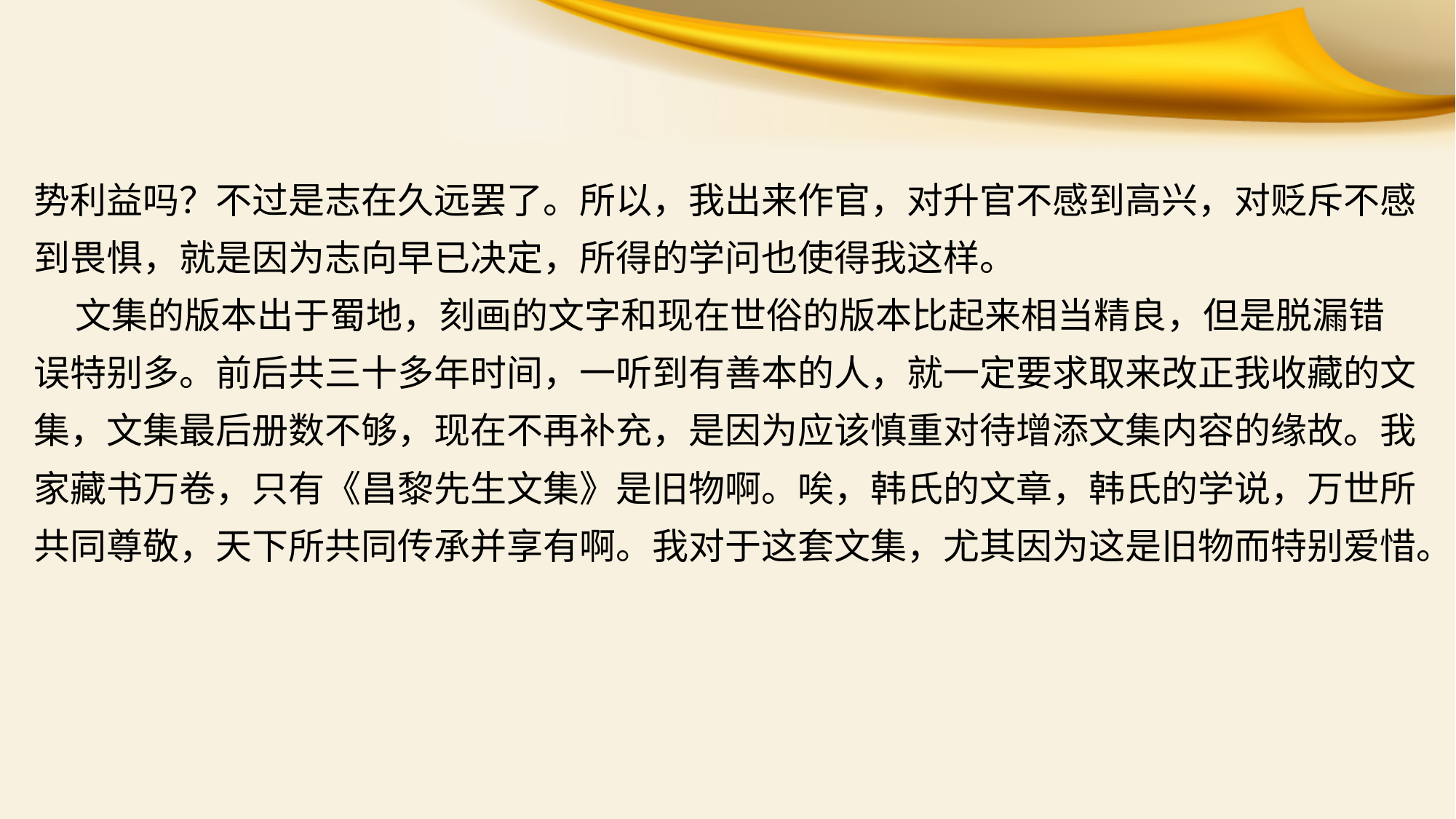

势利益吗？不过是志在久远罢了。所以，我出来作官，对升官不感到高兴，对贬斥不感到畏惧，就是因为志向早已决定，所得的学问也使得我这样。
    文集的版本出于蜀地，刻画的文字和现在世俗的版本比起来相当精良，但是脱漏错误特别多。前后共三十多年时间，一听到有善本的人，就一定要求取来改正我收藏的文集，文集最后册数不够，现在不再补充，是因为应该慎重对待增添文集内容的缘故。我家藏书万卷，只有《昌黎先生文集》是旧物啊。唉，韩氏的文章，韩氏的学说，万世所共同尊敬，天下所共同传承并享有啊。我对于这套文集，尤其因为这是旧物而特别爱惜。